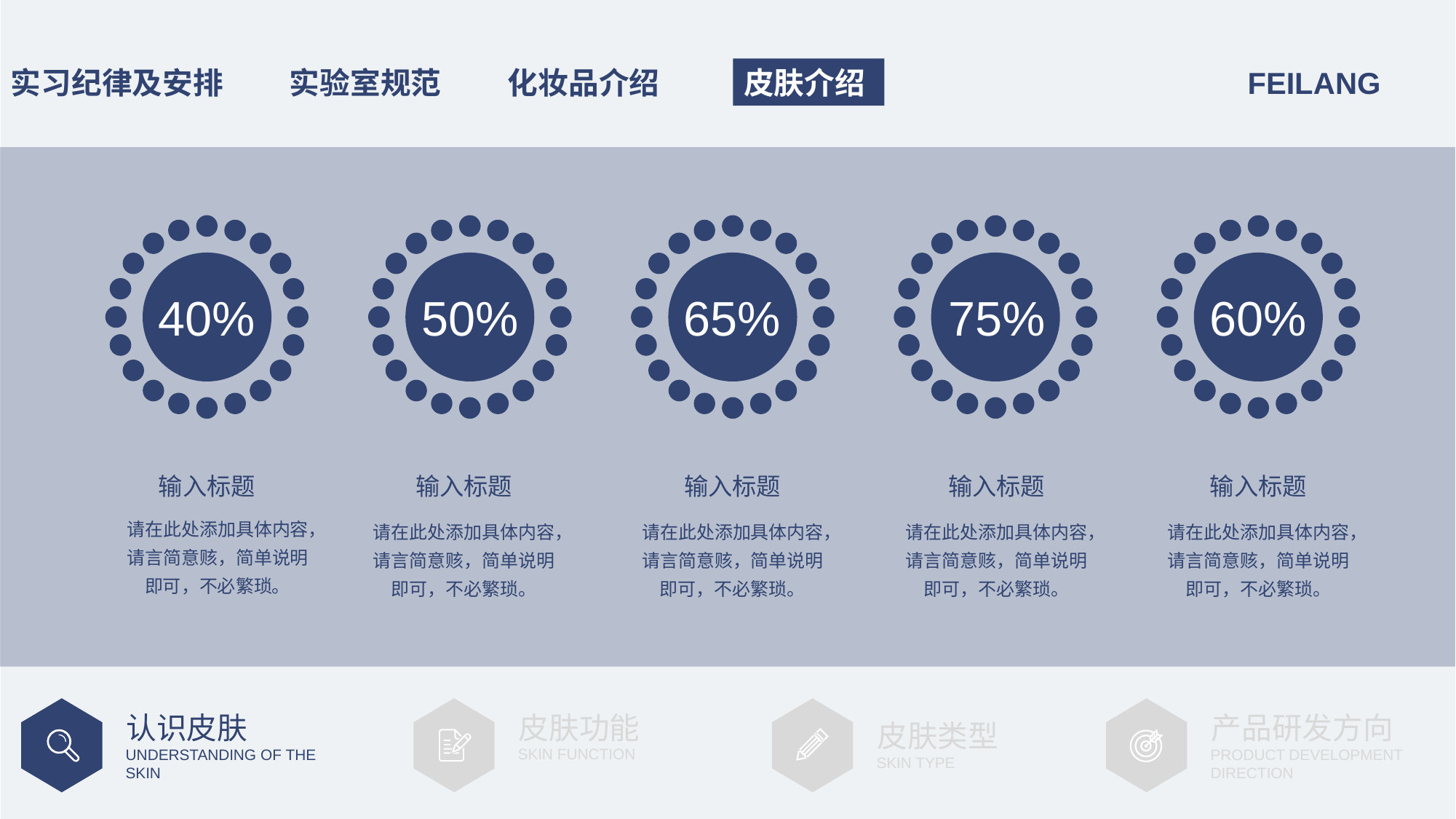

40%

50%

65%

75%

60%

输入标题
请在此处添加具体内容，请言简意赅，简单说明即可，不必繁琐。
输入标题
请在此处添加具体内容，请言简意赅，简单说明即可，不必繁琐。
输入标题
请在此处添加具体内容，请言简意赅，简单说明即可，不必繁琐。
输入标题
请在此处添加具体内容，请言简意赅，简单说明即可，不必繁琐。
输入标题
请在此处添加具体内容，请言简意赅，简单说明即可，不必繁琐。